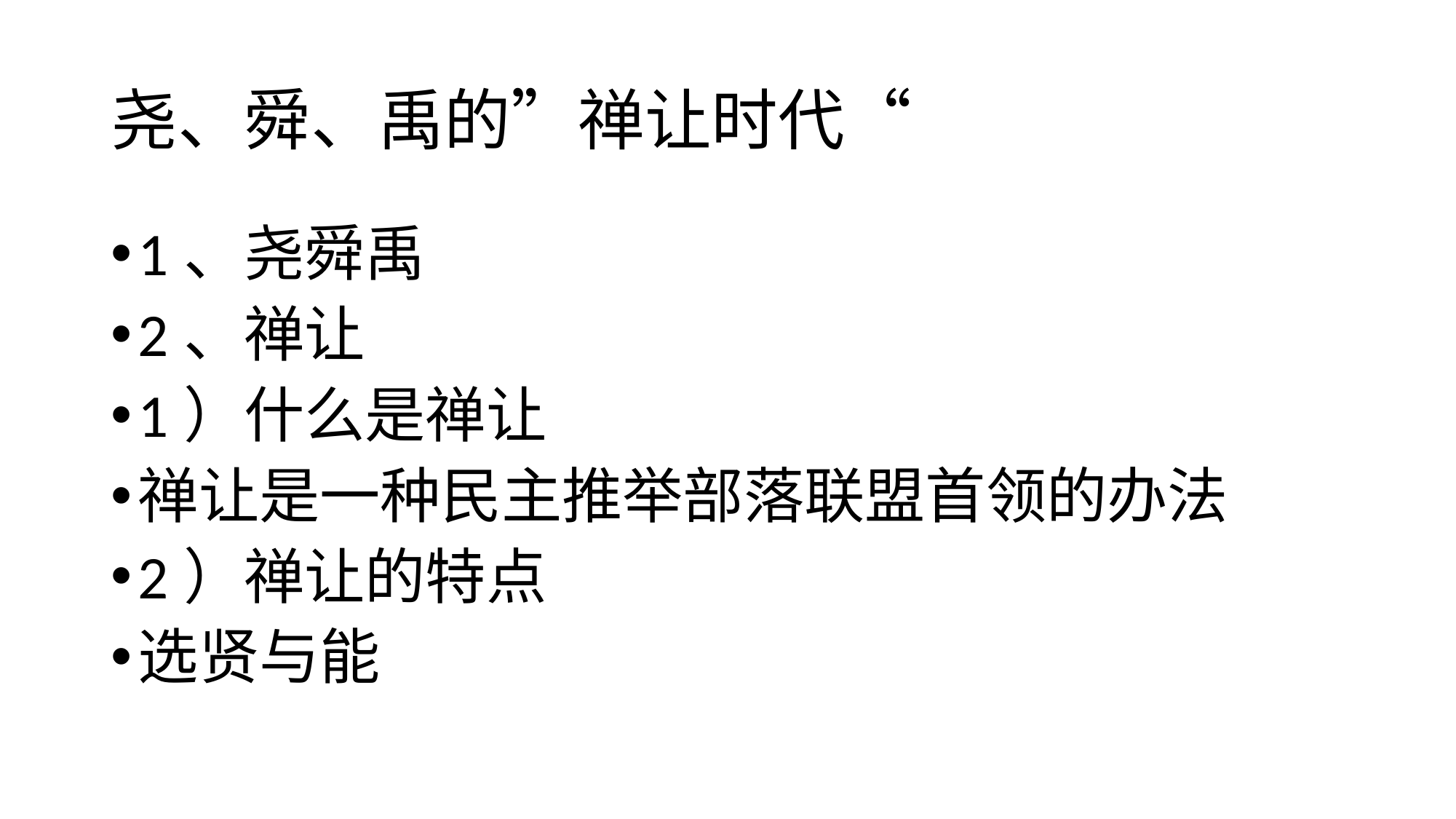

# 尧、舜、禹的”禅让时代“
1、尧舜禹
2、禅让
1）什么是禅让
禅让是一种民主推举部落联盟首领的办法
2）禅让的特点
选贤与能